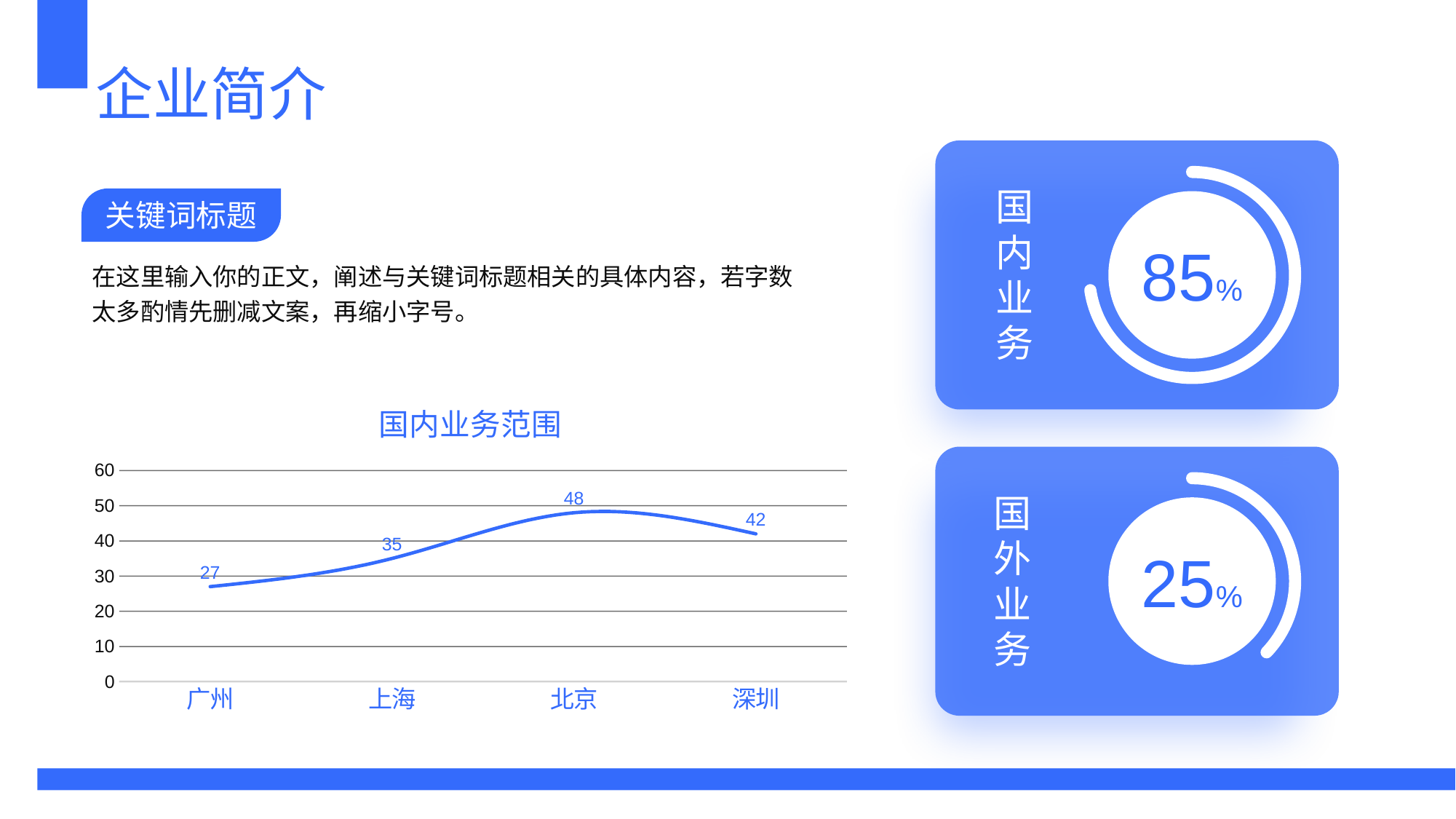

企业简介

85%
国内业务

关键词标题
在这里输入你的正文，阐述与关键词标题相关的具体内容，若字数太多酌情先删减文案，再缩小字号。

### Chart: 国内业务范围

| Category | 系列 1 |
|---|---|
| 广州 | 27.0 |
| 上海 | 35.0 |
| 北京 | 48.0 |
| 深圳 | 42.0 |

25%
国外业务